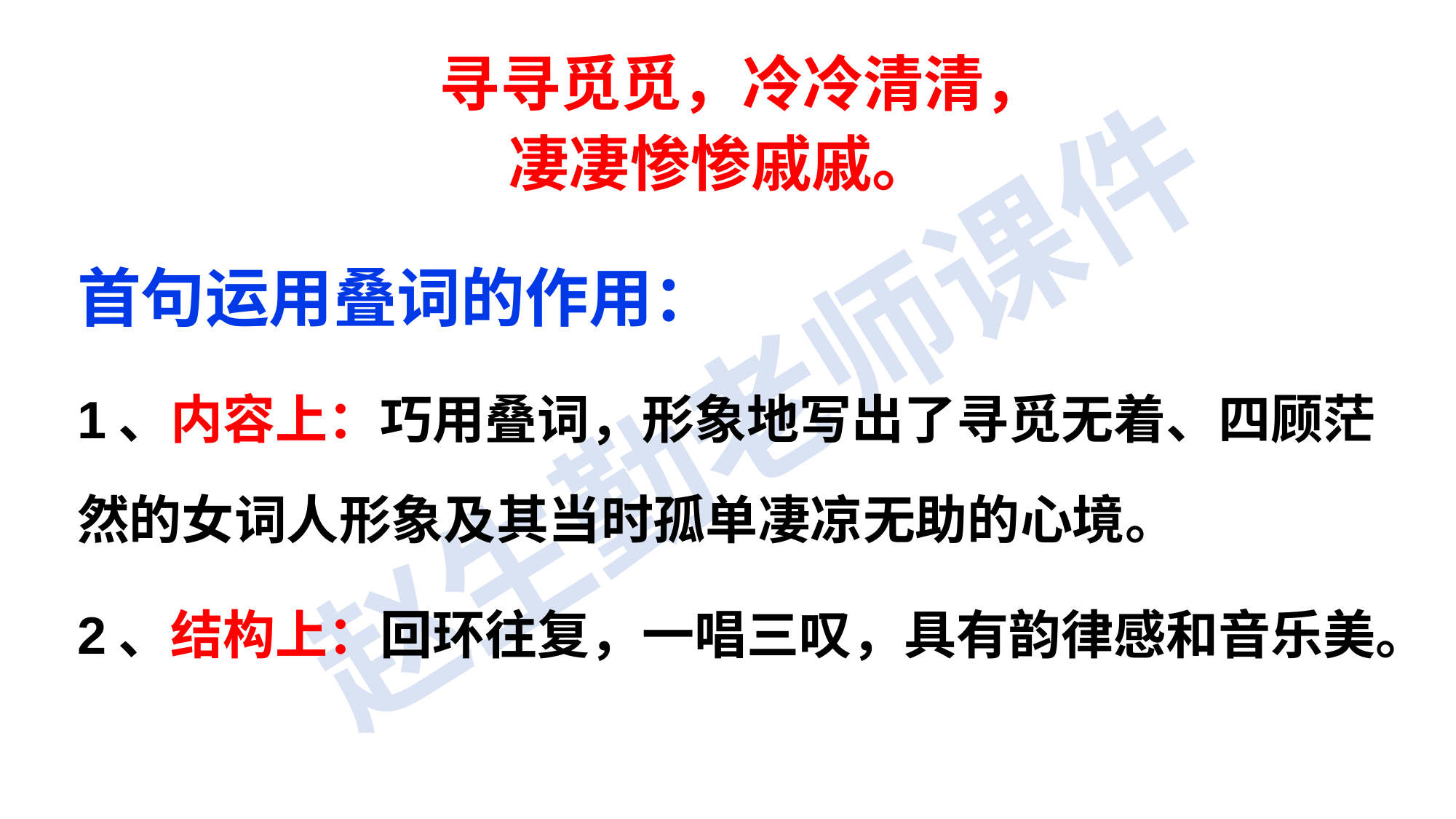

寻寻觅觅，冷冷清清，
    凄凄惨惨戚戚。
首句运用叠词的作用：
1、内容上：巧用叠词，形象地写出了寻觅无着、四顾茫然的女词人形象及其当时孤单凄凉无助的心境。
2、结构上：回环往复，一唱三叹，具有韵律感和音乐美。